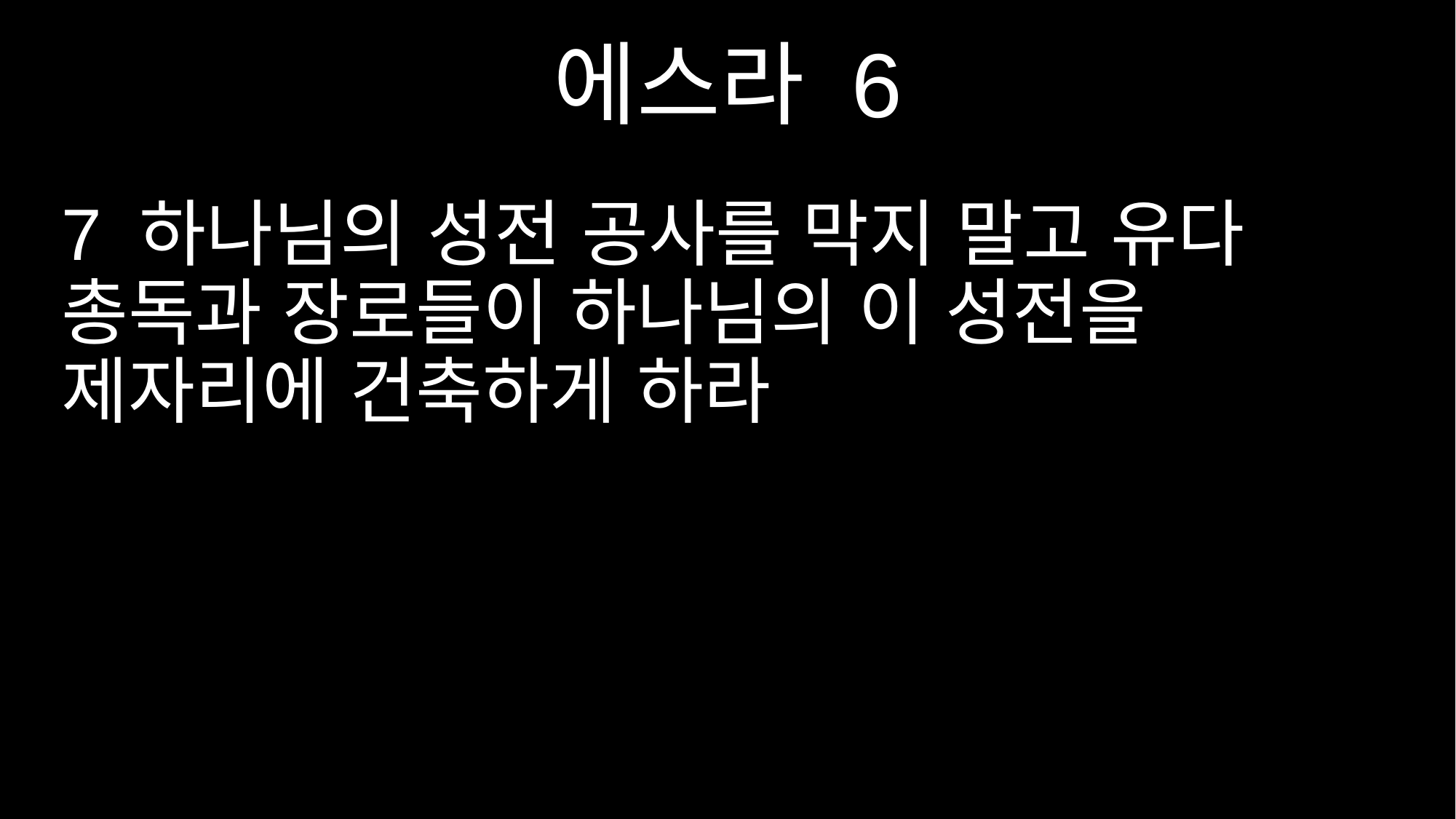

에스라 6
7 하나님의 성전 공사를 막지 말고 유다 총독과 장로들이 하나님의 이 성전을 제자리에 건축하게 하라